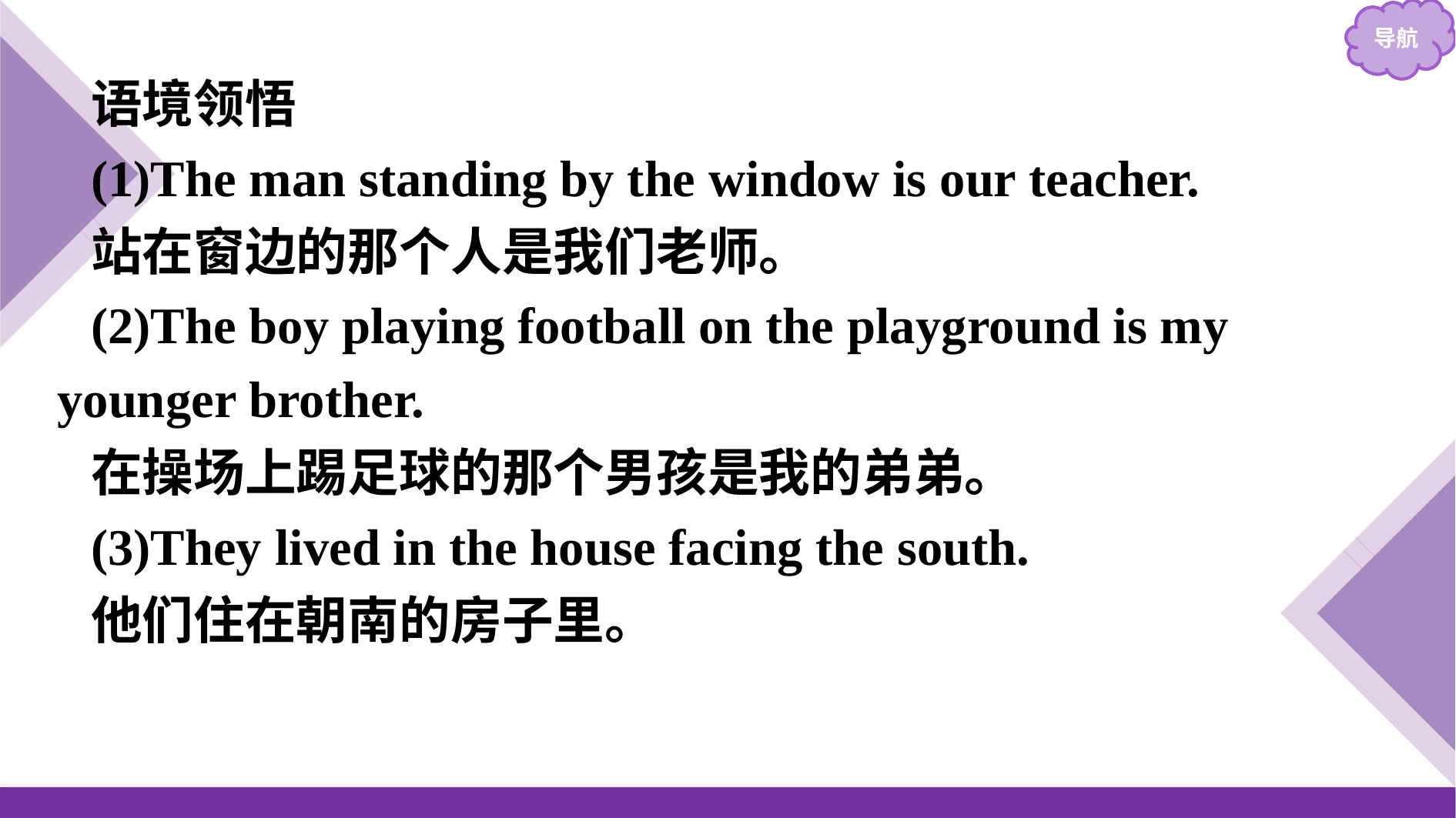

语境领悟
(1)The man standing by the window is our teacher.
站在窗边的那个人是我们老师。
(2)The boy playing football on the playground is my younger brother.
在操场上踢足球的那个男孩是我的弟弟。
(3)They lived in the house facing the south.
他们住在朝南的房子里。